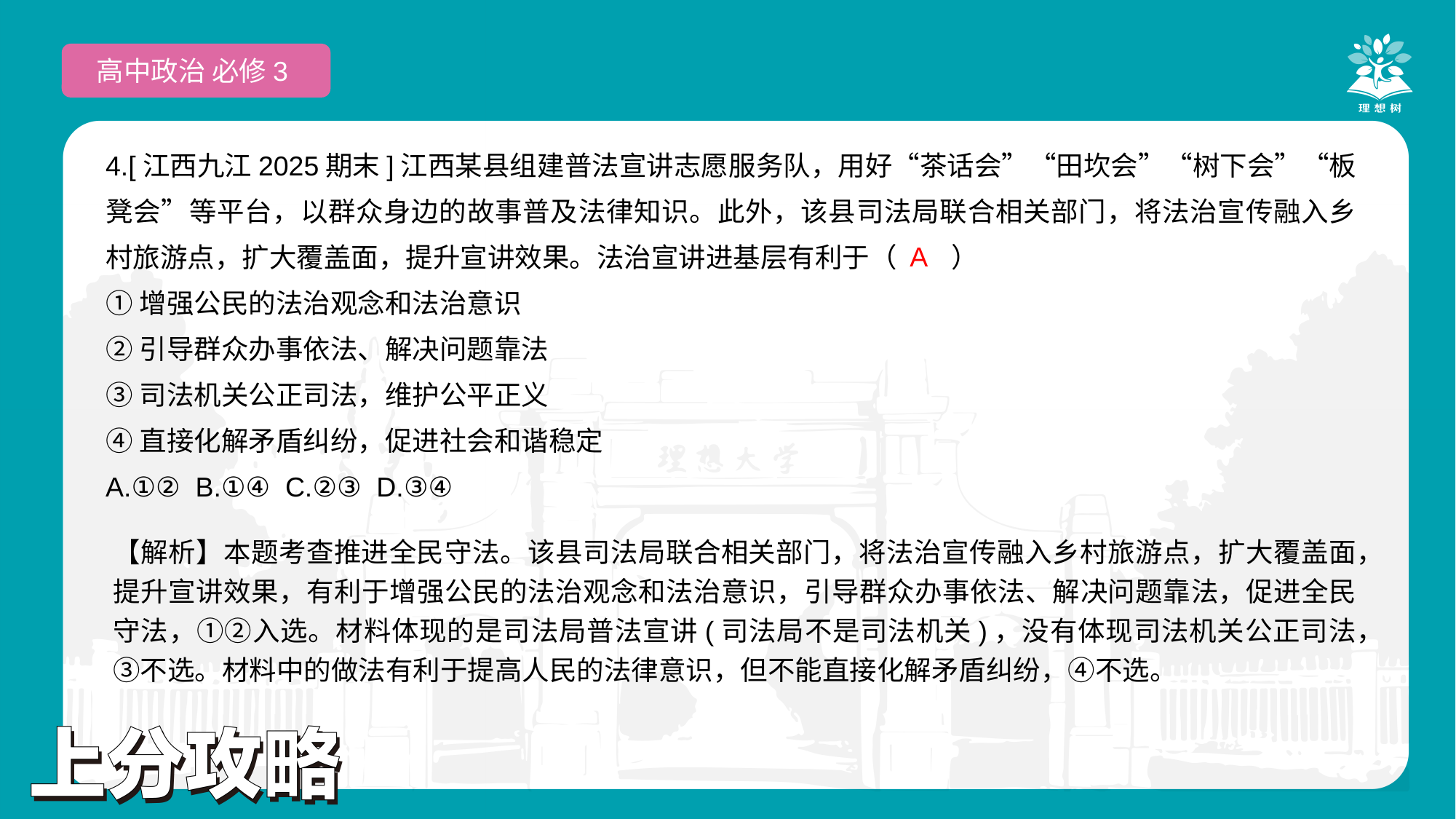

高中政治 必修3
4.[江西九江2025期末]江西某县组建普法宣讲志愿服务队，用好“茶话会”“田坎会”“树下会”“板凳会”等平台，以群众身边的故事普及法律知识。此外，该县司法局联合相关部门，将法治宣传融入乡村旅游点，扩大覆盖面，提升宣讲效果。法治宣讲进基层有利于（　　）
①增强公民的法治观念和法治意识
②引导群众办事依法、解决问题靠法
③司法机关公正司法，维护公平正义
④直接化解矛盾纠纷，促进社会和谐稳定
A.①②  B.①④  C.②③  D.③④
 A
【解析】本题考查推进全民守法。该县司法局联合相关部门，将法治宣传融入乡村旅游点，扩大覆盖面，提升宣讲效果，有利于增强公民的法治观念和法治意识，引导群众办事依法、解决问题靠法，促进全民守法，①②入选。材料体现的是司法局普法宣讲(司法局不是司法机关)，没有体现司法机关公正司法，③不选。材料中的做法有利于提高人民的法律意识，但不能直接化解矛盾纠纷，④不选。